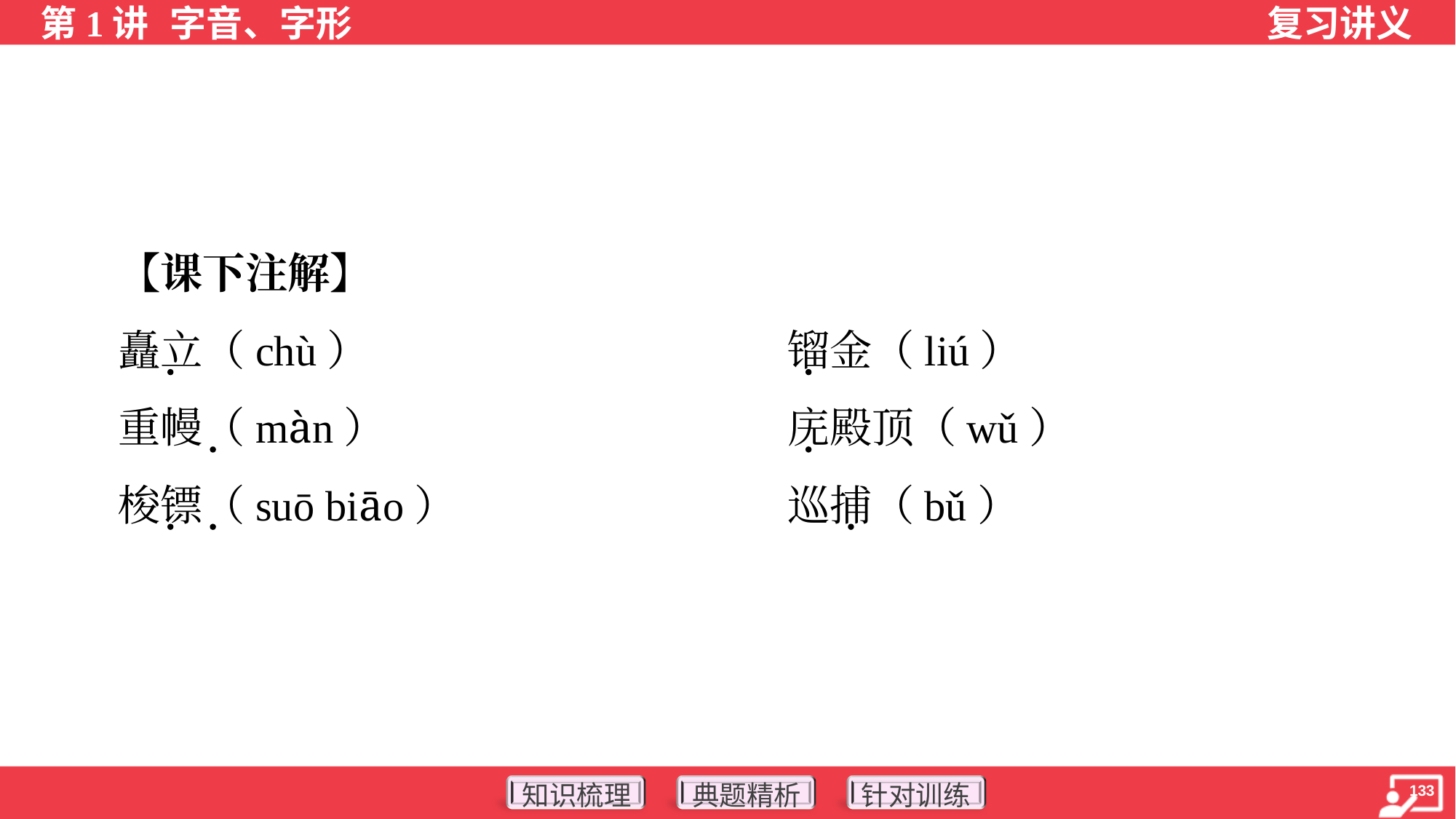

【课下注解】
    矗立（chù）	镏金（liú）
    重幔（màn）	庑殿顶（wǔ）
    梭镖（suō biāo）	巡捕（bǔ）